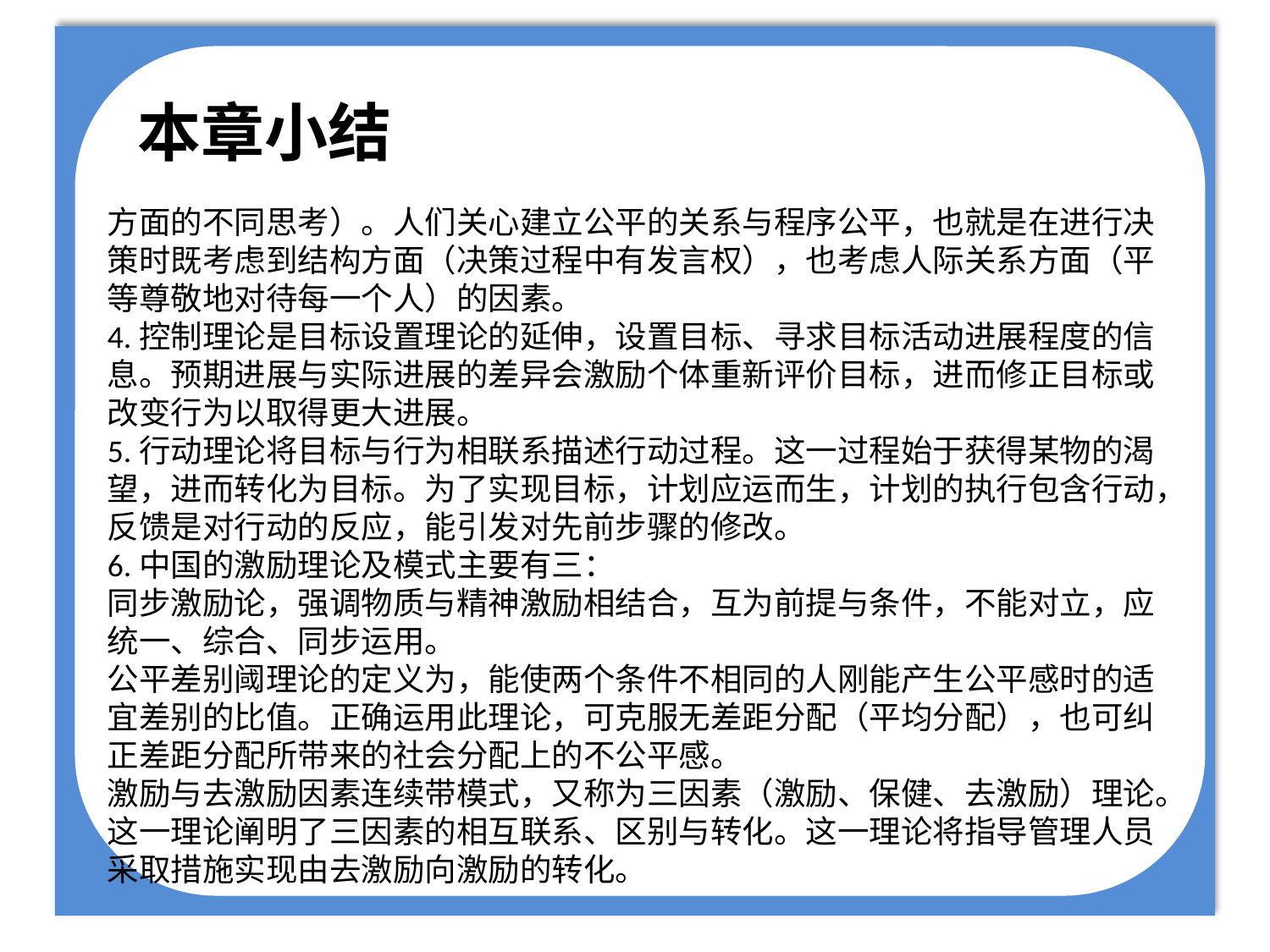

方面的不同思考）。人们关心建立公平的关系与程序公平，也就是在进行决策时既考虑到结构方面（决策过程中有发言权），也考虑人际关系方面（平等尊敬地对待每一个人）的因素。
4.控制理论是目标设置理论的延伸，设置目标、寻求目标活动进展程度的信息。预期进展与实际进展的差异会激励个体重新评价目标，进而修正目标或改变行为以取得更大进展。
5.行动理论将目标与行为相联系描述行动过程。这一过程始于获得某物的渴望，进而转化为目标。为了实现目标，计划应运而生，计划的执行包含行动，反馈是对行动的反应，能引发对先前步骤的修改。
6.中国的激励理论及模式主要有三：
同步激励论，强调物质与精神激励相结合，互为前提与条件，不能对立，应统一、综合、同步运用。
公平差别阈理论的定义为，能使两个条件不相同的人刚能产生公平感时的适宜差别的比值。正确运用此理论，可克服无差距分配（平均分配），也可纠正差距分配所带来的社会分配上的不公平感。
激励与去激励因素连续带模式，又称为三因素（激励、保健、去激励）理论。这一理论阐明了三因素的相互联系、区别与转化。这一理论将指导管理人员采取措施实现由去激励向激励的转化。